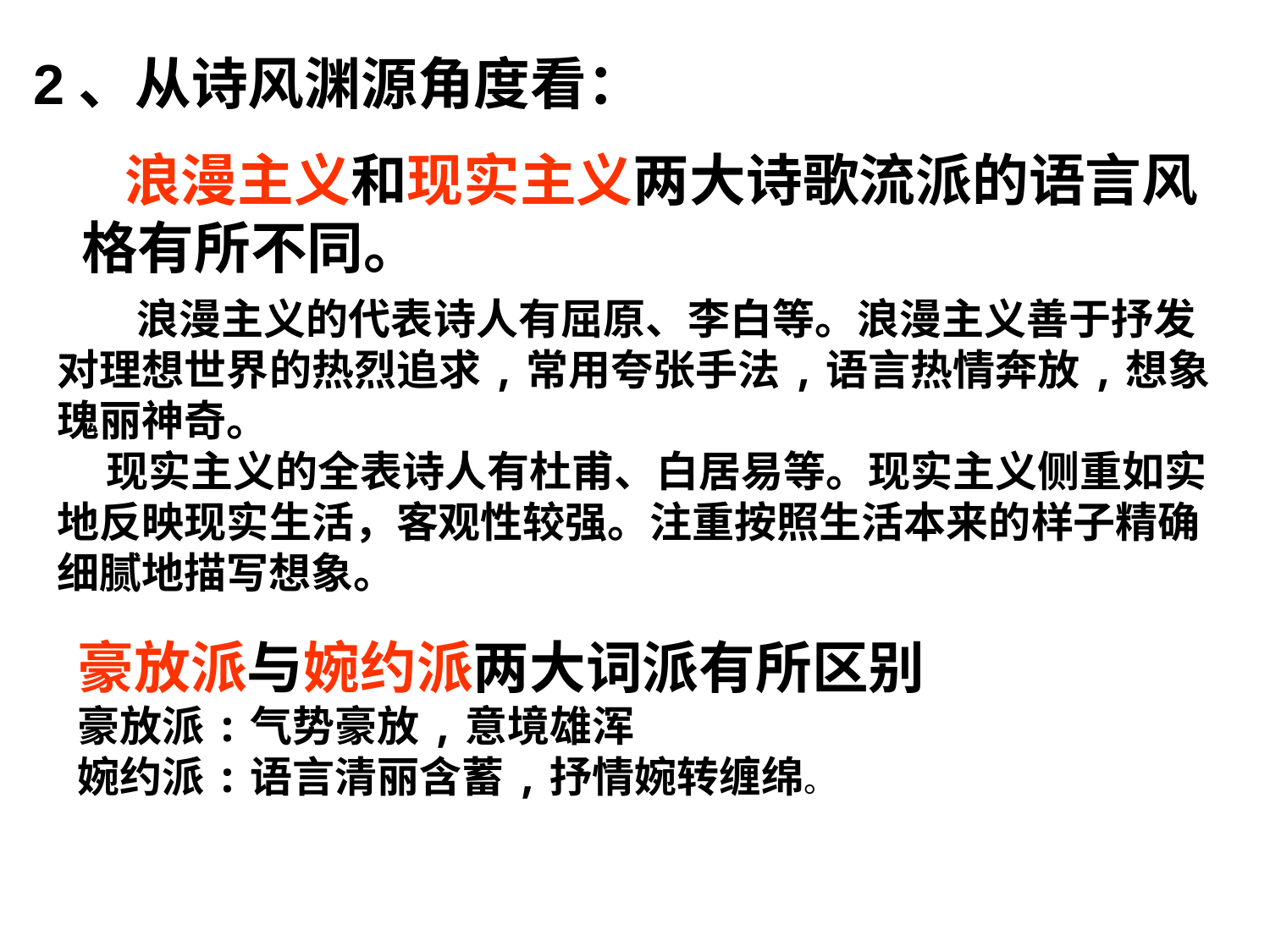

2、从诗风渊源角度看：
      浪漫主义和现实主义两大诗歌流派的语言风格有所不同。
          浪漫主义的代表诗人有屈原、李白等。浪漫主义善于抒发对理想世界的热烈追求,常用夸张手法,语言热情奔放,想象瑰丽神奇。
    现实主义的全表诗人有杜甫、白居易等。现实主义侧重如实地反映现实生活，客观性较强。注重按照生活本来的样子精确细腻地描写想象。
豪放派与婉约派两大词派有所区别
豪放派:气势豪放,意境雄浑
婉约派:语言清丽含蓄,抒情婉转缠绵。